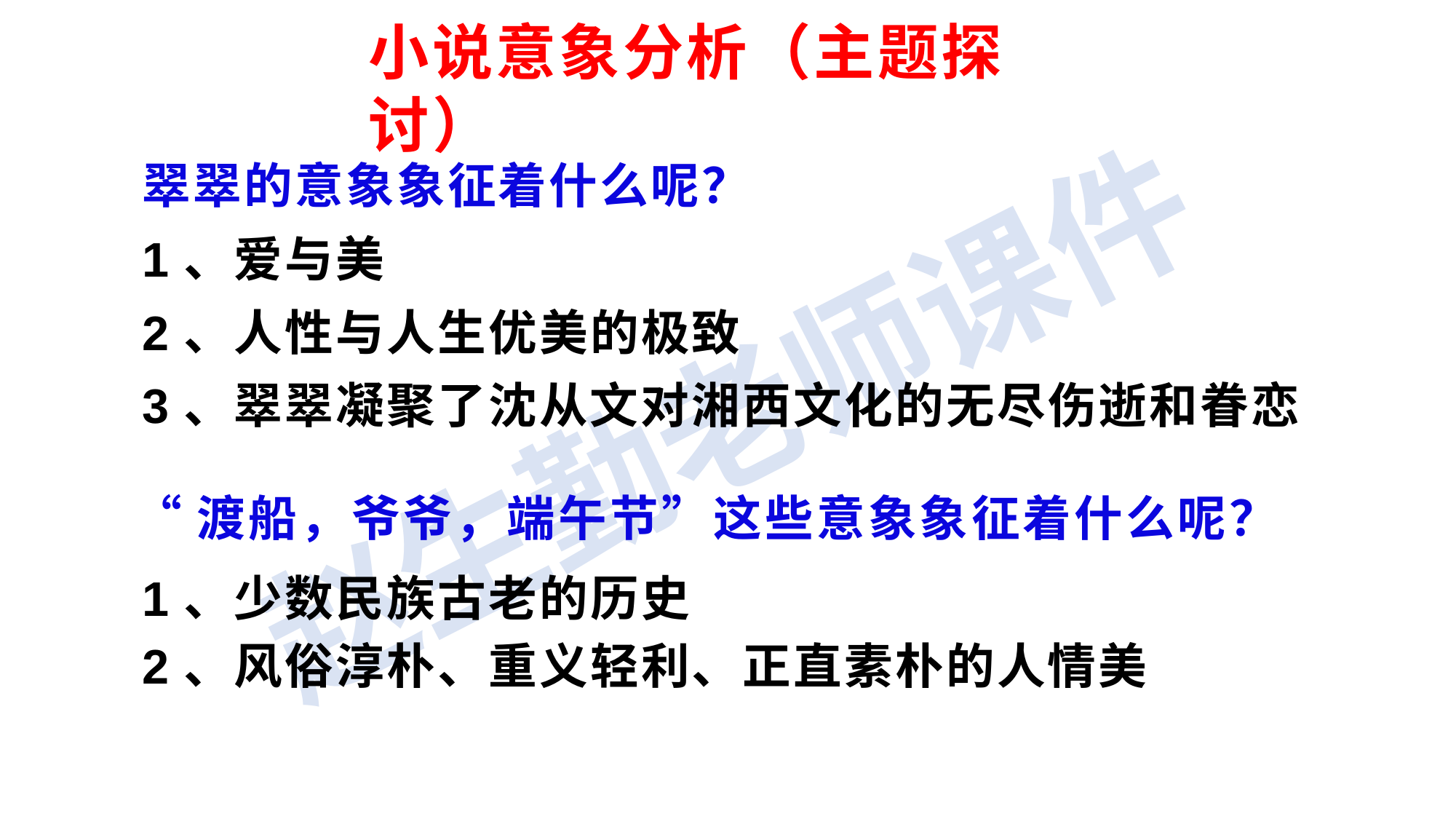

# 小说意象分析（主题探讨）
翠翠的意象象征着什么呢？
1、爱与美
2、人性与人生优美的极致
3、翠翠凝聚了沈从文对湘西文化的无尽伤逝和眷恋
“渡船，爷爷，端午节”这些意象象征着什么呢？
1、少数民族古老的历史
2、风俗淳朴、重义轻利、正直素朴的人情美